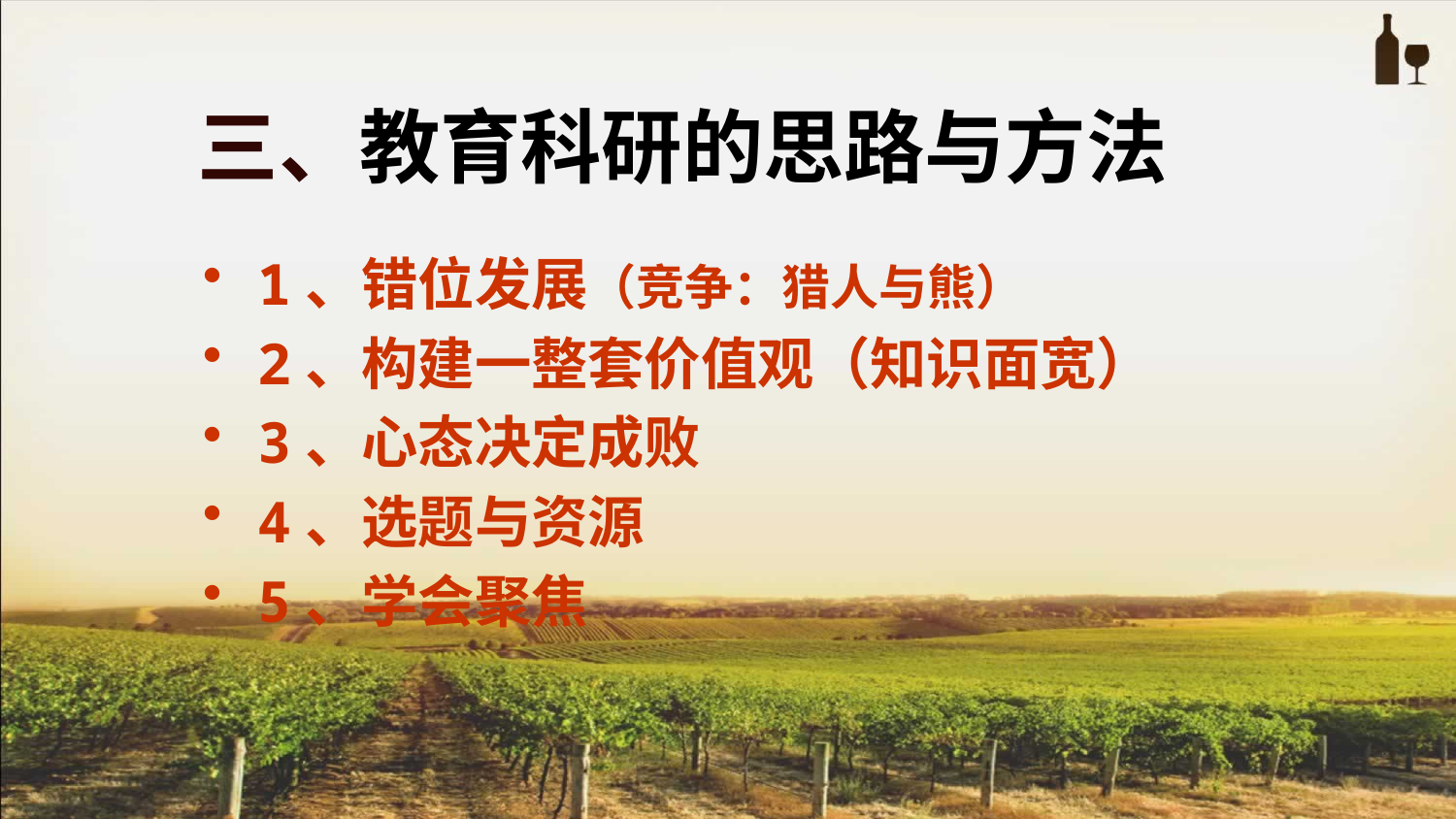

三、教育科研的思路与方法
1、错位发展（竞争：猎人与熊）
2、构建一整套价值观（知识面宽）
3、心态决定成败
4、选题与资源
5、学会聚焦